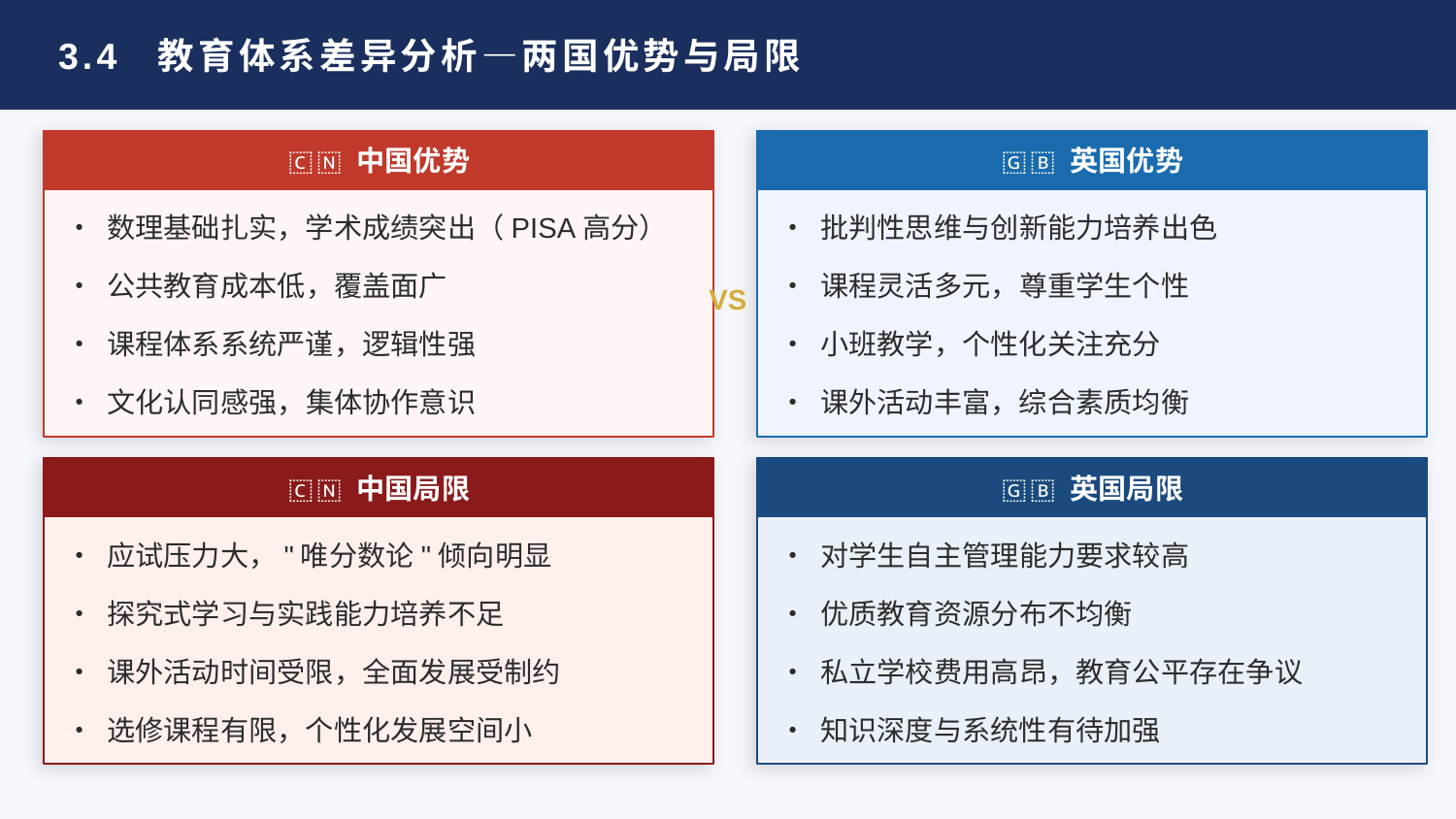

3.4  教育体系差异分析—两国优势与局限

🇨🇳 中国优势

🇬🇧 英国优势
• 数理基础扎实，学术成绩突出（PISA高分）
• 批判性思维与创新能力培养出色
• 公共教育成本低，覆盖面广
• 课程灵活多元，尊重学生个性
VS
• 课程体系系统严谨，逻辑性强
• 小班教学，个性化关注充分
• 文化认同感强，集体协作意识
• 课外活动丰富，综合素质均衡

🇨🇳 中国局限

🇬🇧 英国局限
• 应试压力大，"唯分数论"倾向明显
• 对学生自主管理能力要求较高
• 探究式学习与实践能力培养不足
• 优质教育资源分布不均衡
• 课外活动时间受限，全面发展受制约
• 私立学校费用高昂，教育公平存在争议
• 选修课程有限，个性化发展空间小
• 知识深度与系统性有待加强